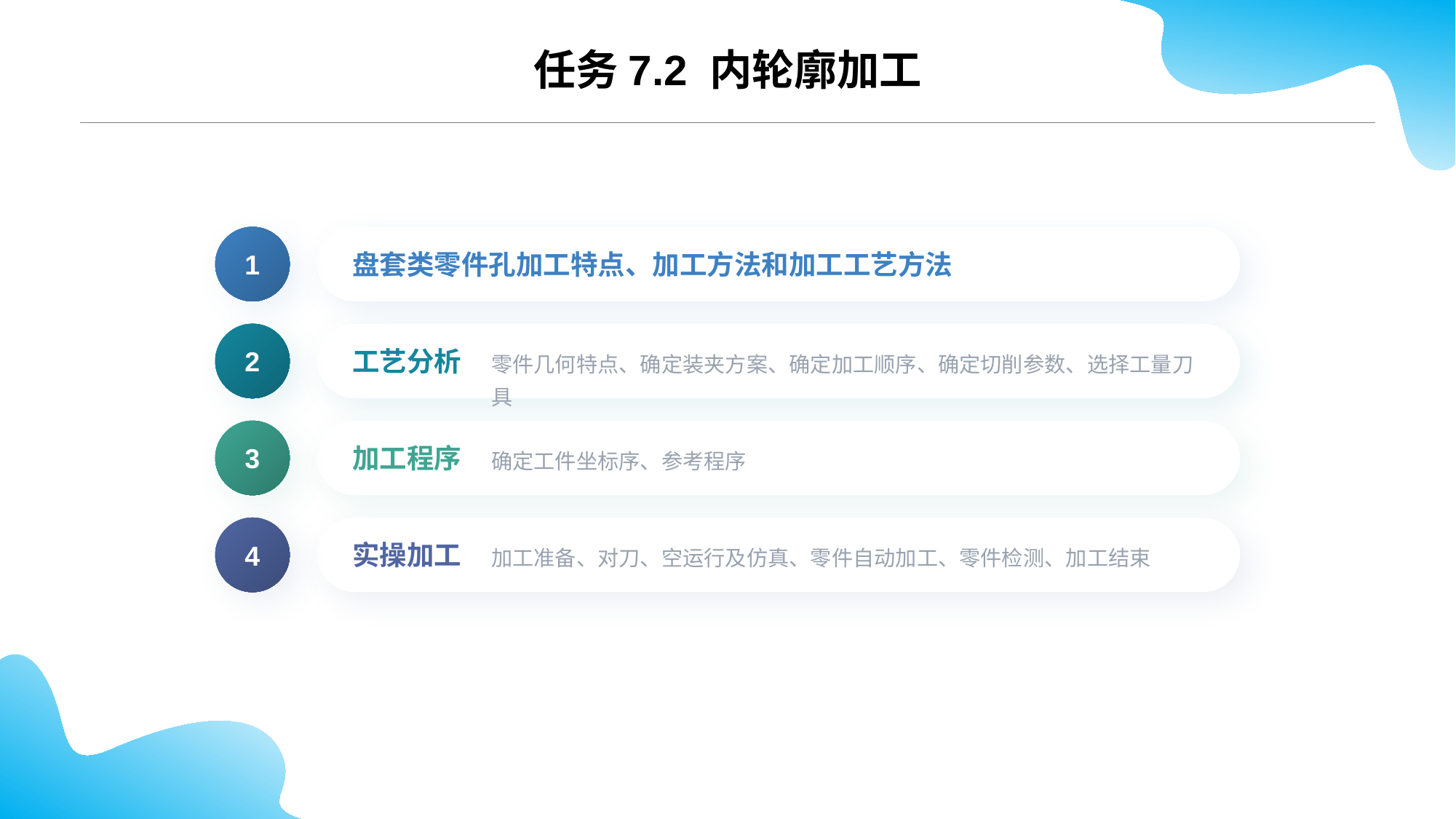

任务7.2 内轮廓加工
1

盘套类零件孔加工特点、加工方法和加工工艺方法
2

零件几何特点、确定装夹方案、确定加工顺序、确定切削参数、选择工量刀具
工艺分析
3

确定工件坐标序、参考程序
加工程序
4

加工准备、对刀、空运行及仿真、零件自动加工、零件检测、加工结束
实操加工